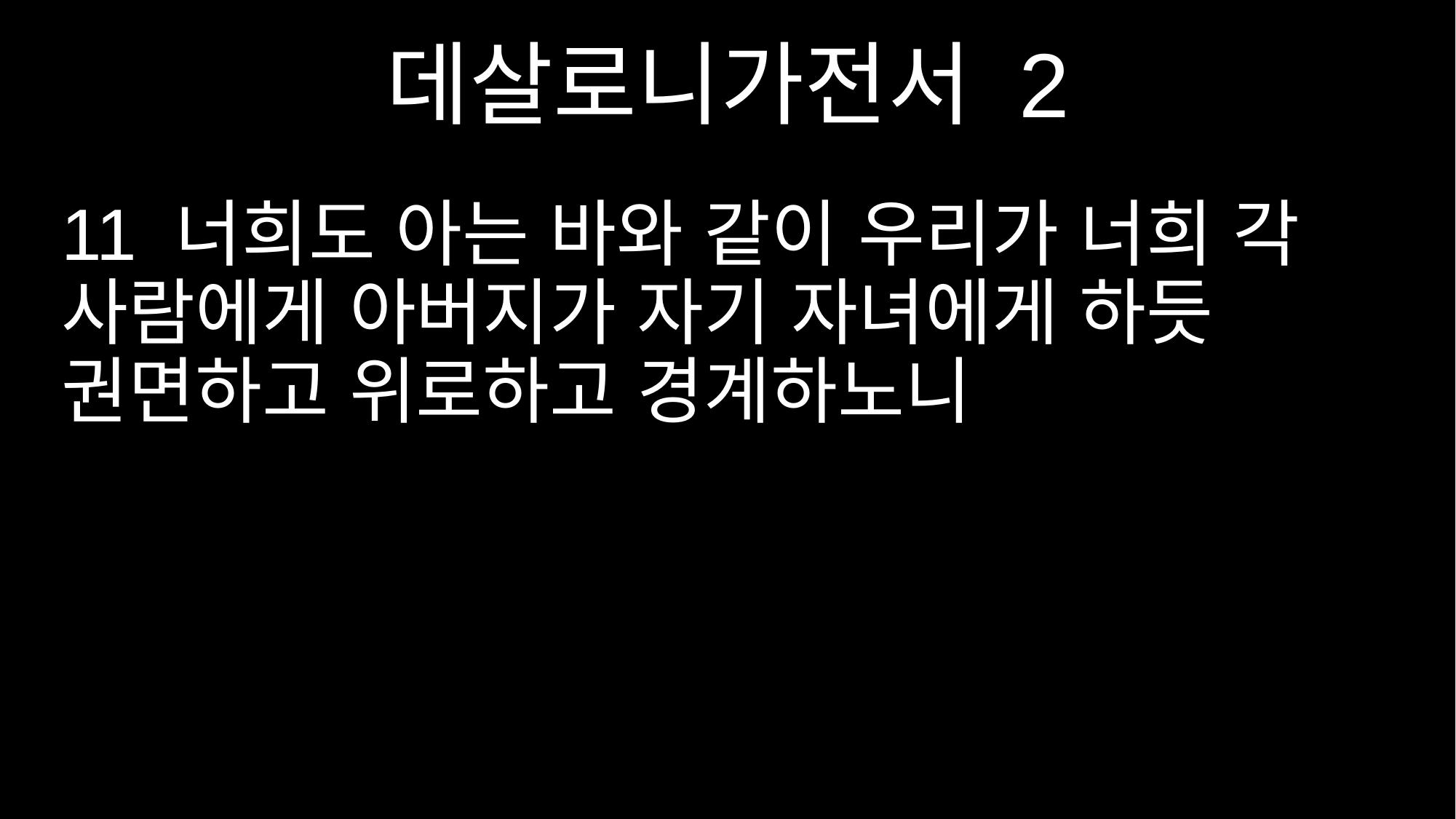

데살로니가전서 2
11 너희도 아는 바와 같이 우리가 너희 각 사람에게 아버지가 자기 자녀에게 하듯 권면하고 위로하고 경계하노니